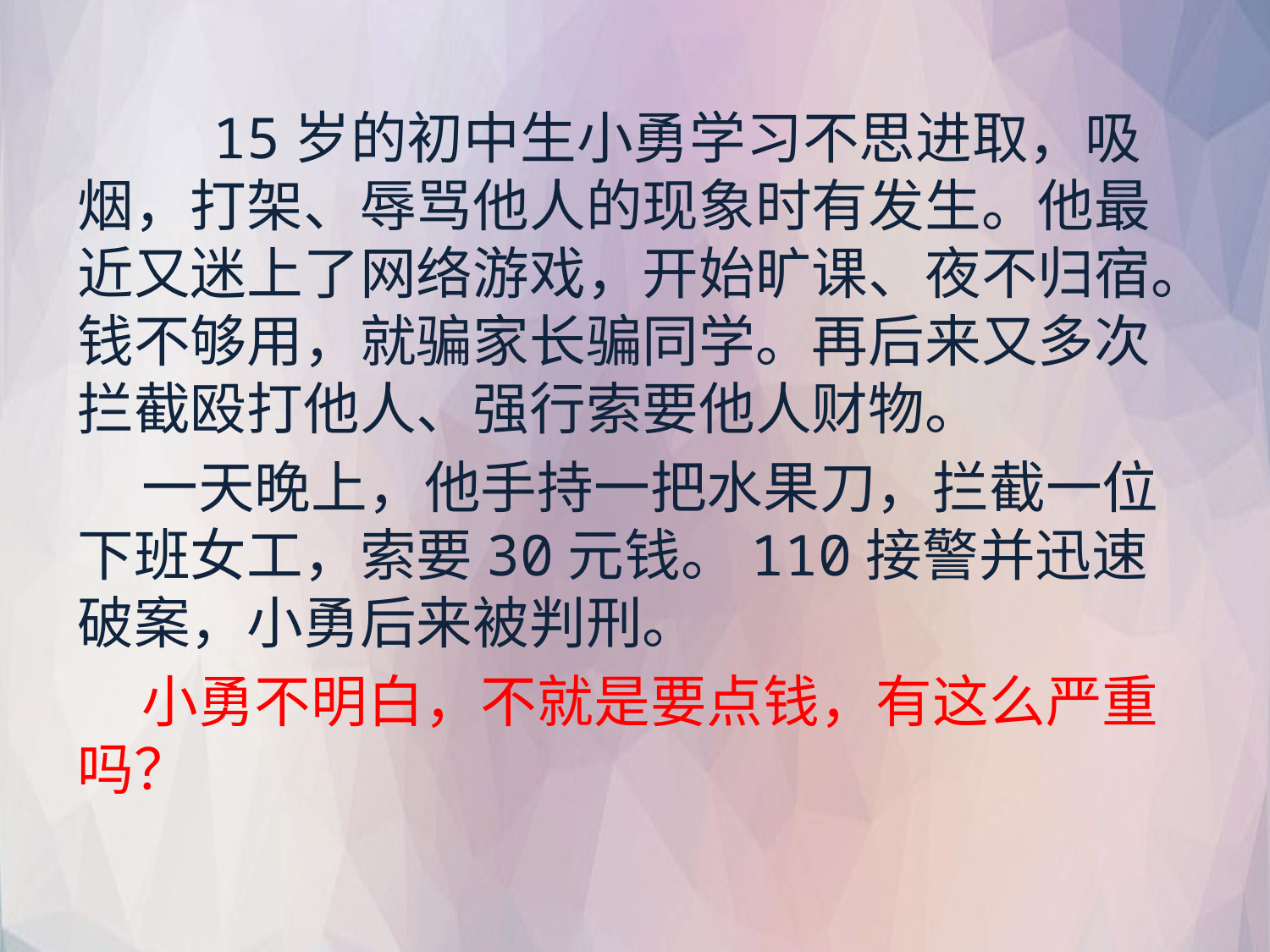

15岁的初中生小勇学习不思进取，吸烟，打架、辱骂他人的现象时有发生。他最近又迷上了网络游戏，开始旷课、夜不归宿。钱不够用，就骗家长骗同学。再后来又多次拦截殴打他人、强行索要他人财物。
    一天晚上，他手持一把水果刀，拦截一位下班女工，索要30元钱。110接警并迅速破案，小勇后来被判刑。
    小勇不明白，不就是要点钱，有这么严重吗？